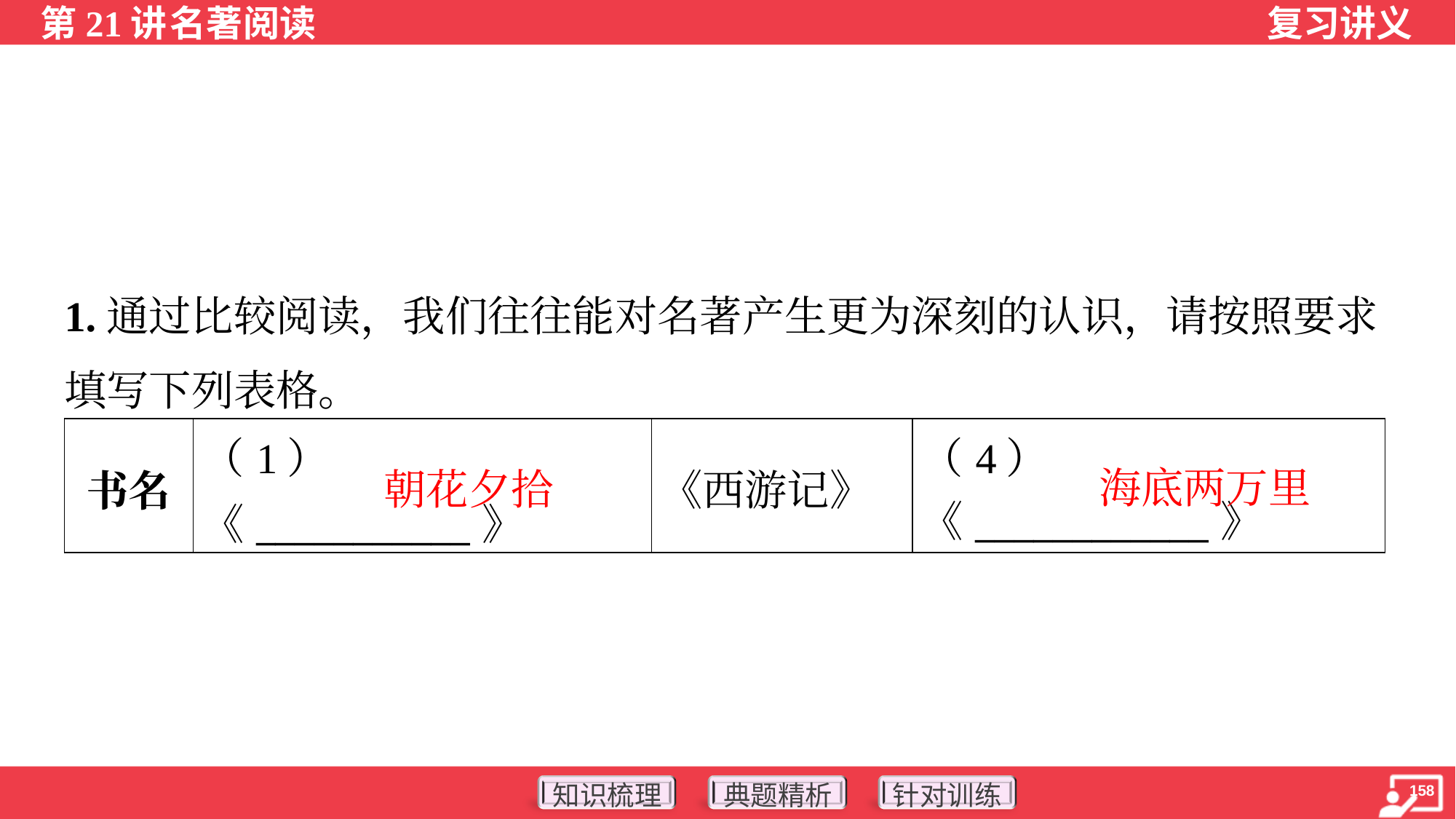

1.通过比较阅读，我们往往能对名著产生更为深刻的认识，请按照要求
填写下列表格。
| 书名 | （1）《\_\_\_\_\_\_\_\_\_\_\_》 | 《西游记》 | （4）《\_\_\_\_\_\_\_\_\_\_\_\_》 |
| --- | --- | --- | --- |
朝花夕拾
海底两万里